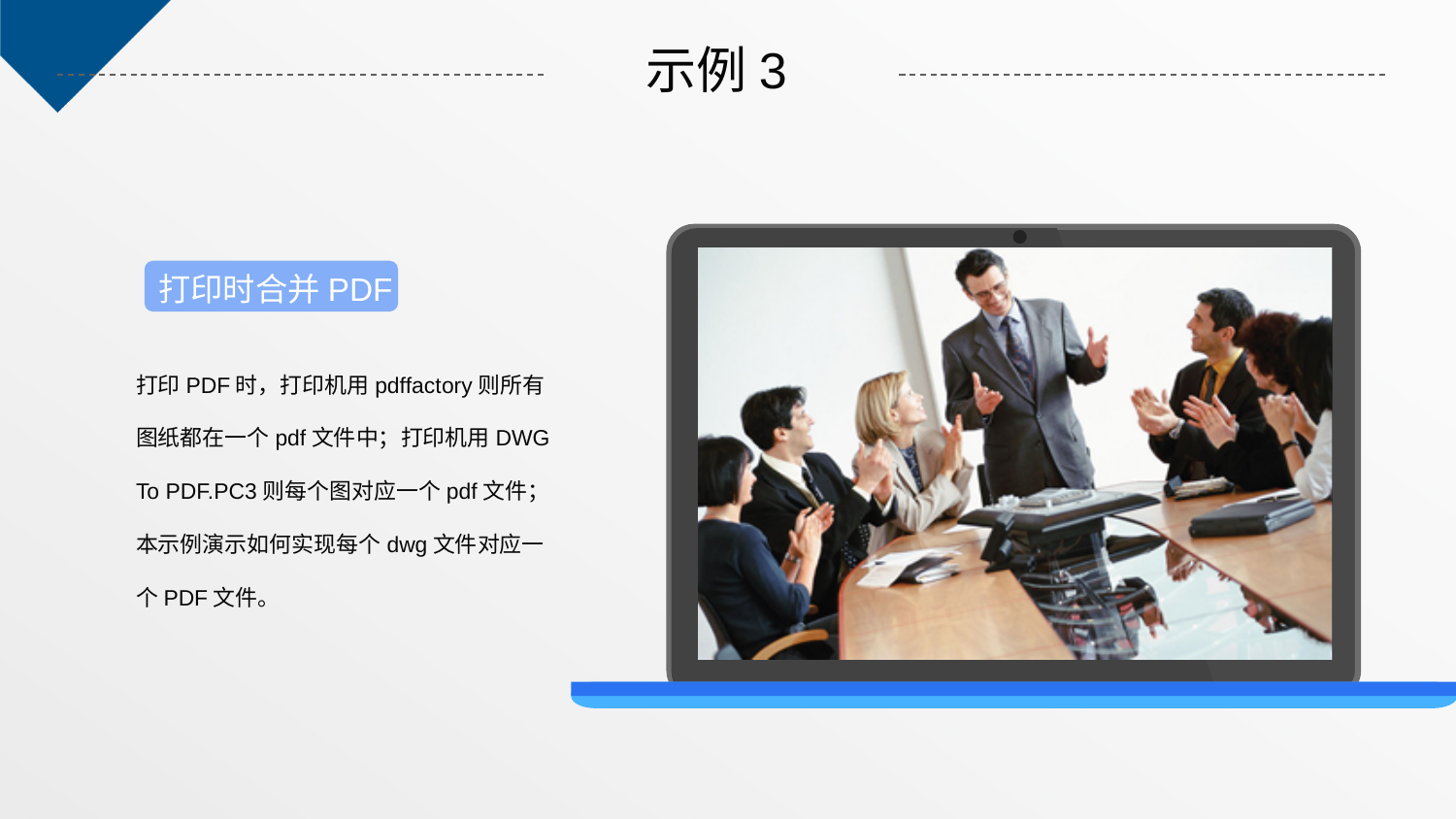

示例3

打印时合并PDF
打印PDF时，打印机用pdffactory则所有图纸都在一个pdf文件中；打印机用DWG To PDF.PC3则每个图对应一个pdf文件；本示例演示如何实现每个dwg文件对应一个PDF文件。